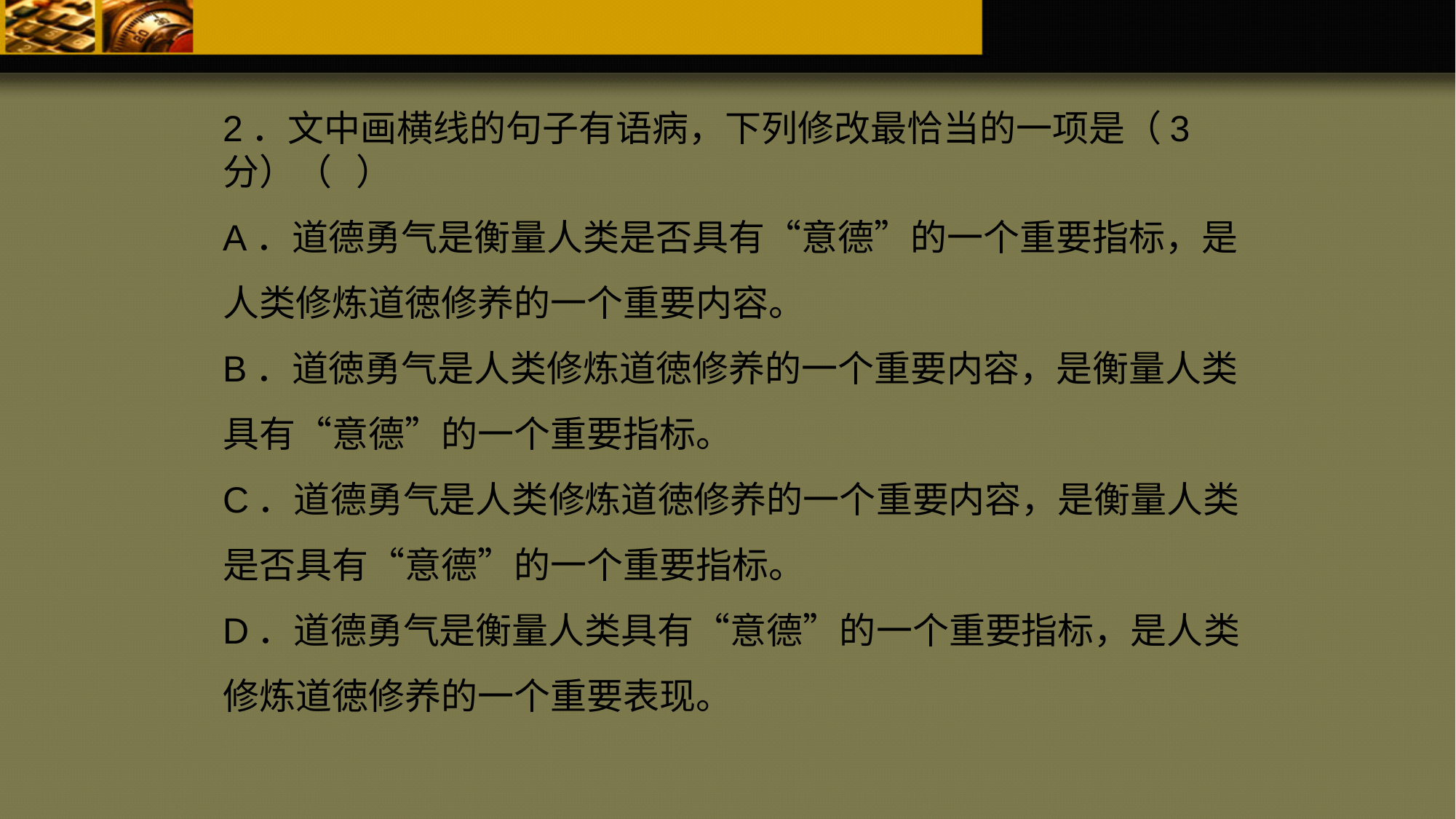

2．文中画横线的句子有语病，下列修改最恰当的一项是（3分）（   ）
A．道德勇气是衡量人类是否具有“意德”的一个重要指标，是人类修炼道徳修养的一个重要内容。
B．道徳勇气是人类修炼道徳修养的一个重要内容，是衡量人类具有“意德”的一个重要指标。
C．道德勇气是人类修炼道徳修养的一个重要内容，是衡量人类是否具有“意德”的一个重要指标。
D．道德勇气是衡量人类具有“意德”的一个重要指标，是人类修炼道徳修养的一个重要表现。
16